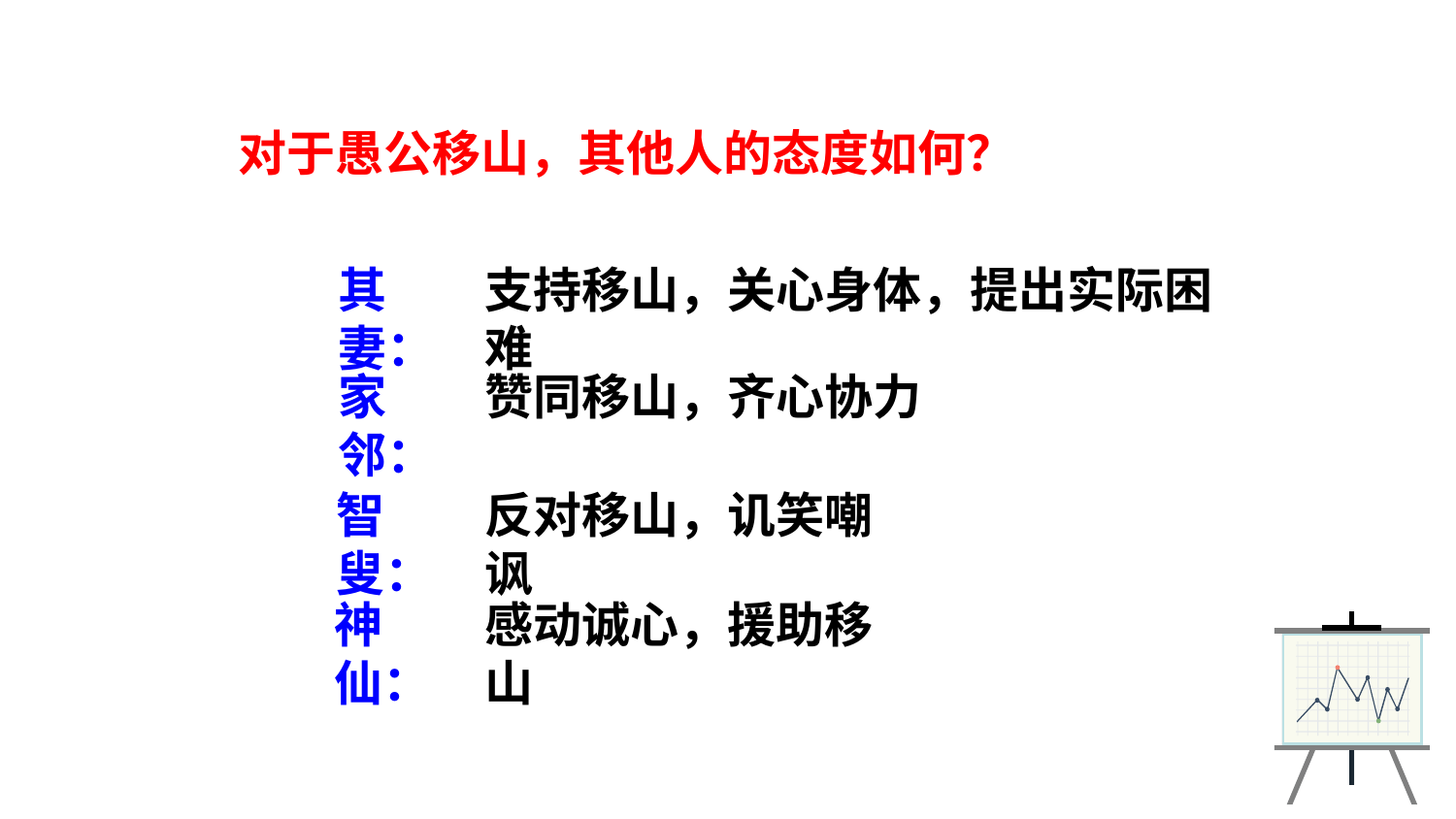

对于愚公移山，其他人的态度如何？
其妻：
支持移山，关心身体，提出实际困难
家邻：
赞同移山，齐心协力
智叟：
反对移山，讥笑嘲讽
神仙：
感动诚心，援助移山